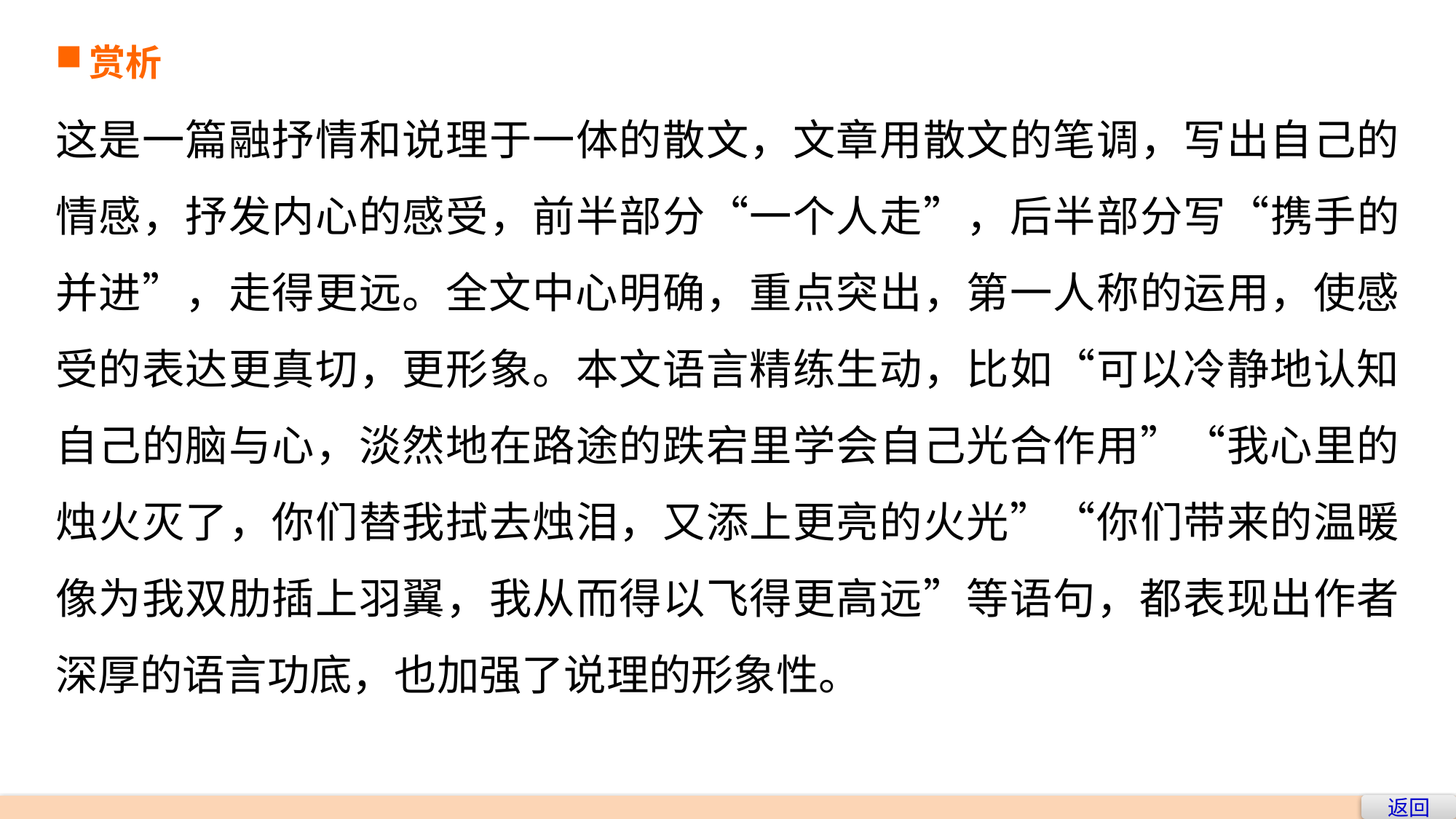

赏析
这是一篇融抒情和说理于一体的散文，文章用散文的笔调，写出自己的情感，抒发内心的感受，前半部分“一个人走”，后半部分写“携手的并进”，走得更远。全文中心明确，重点突出，第一人称的运用，使感受的表达更真切，更形象。本文语言精练生动，比如“可以冷静地认知自己的脑与心，淡然地在路途的跌宕里学会自己光合作用”“我心里的烛火灭了，你们替我拭去烛泪，又添上更亮的火光”“你们带来的温暖像为我双肋插上羽翼，我从而得以飞得更高远”等语句，都表现出作者深厚的语言功底，也加强了说理的形象性。
返回